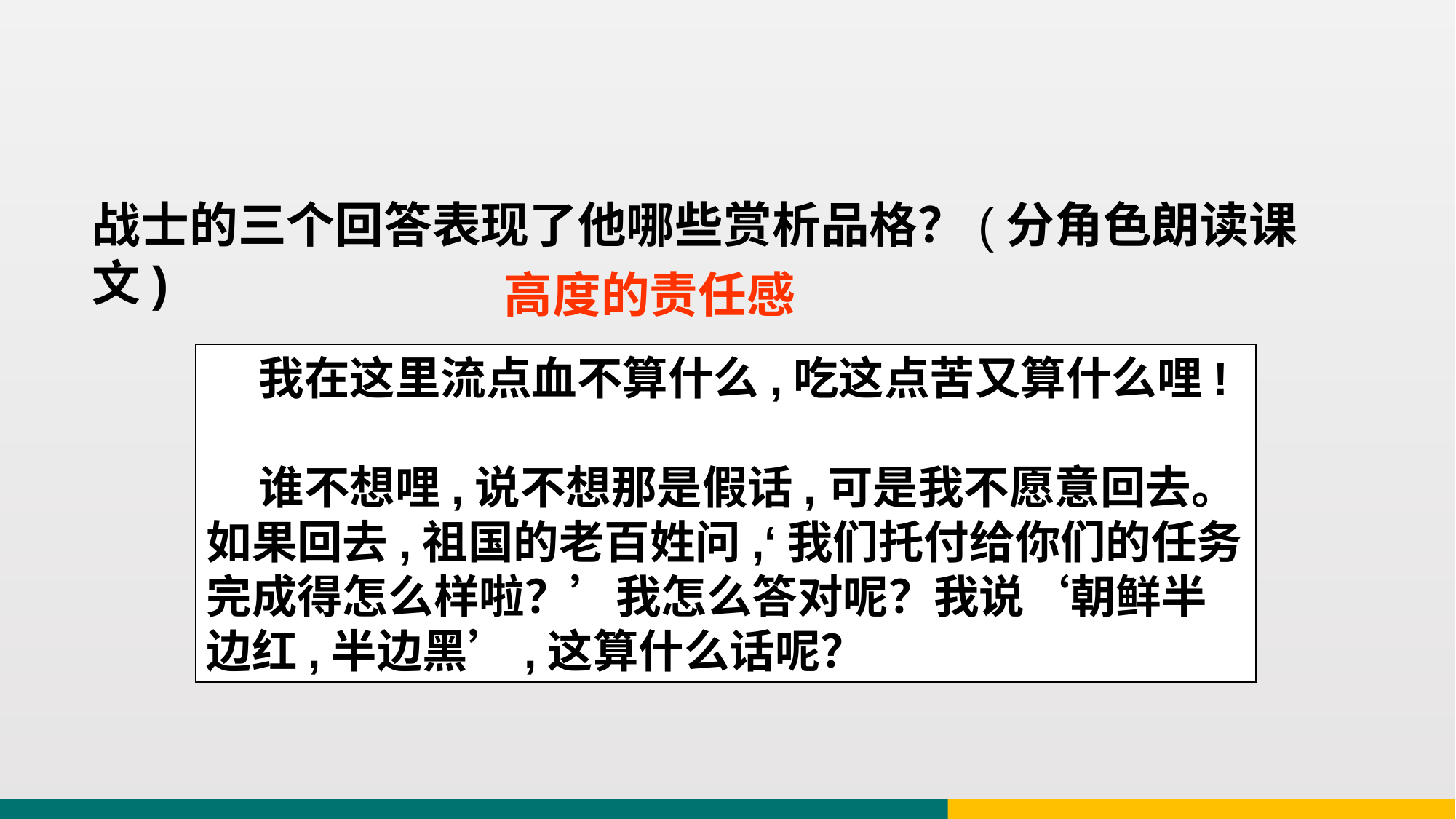

战士的三个回答表现了他哪些赏析品格？(分角色朗读课文)
高度的责任感
    我在这里流点血不算什么,吃这点苦又算什么哩!
    谁不想哩,说不想那是假话,可是我不愿意回去。如果回去,祖国的老百姓问,‘我们托付给你们的任务完成得怎么样啦？’我怎么答对呢？我说‘朝鲜半边红,半边黑’,这算什么话呢？